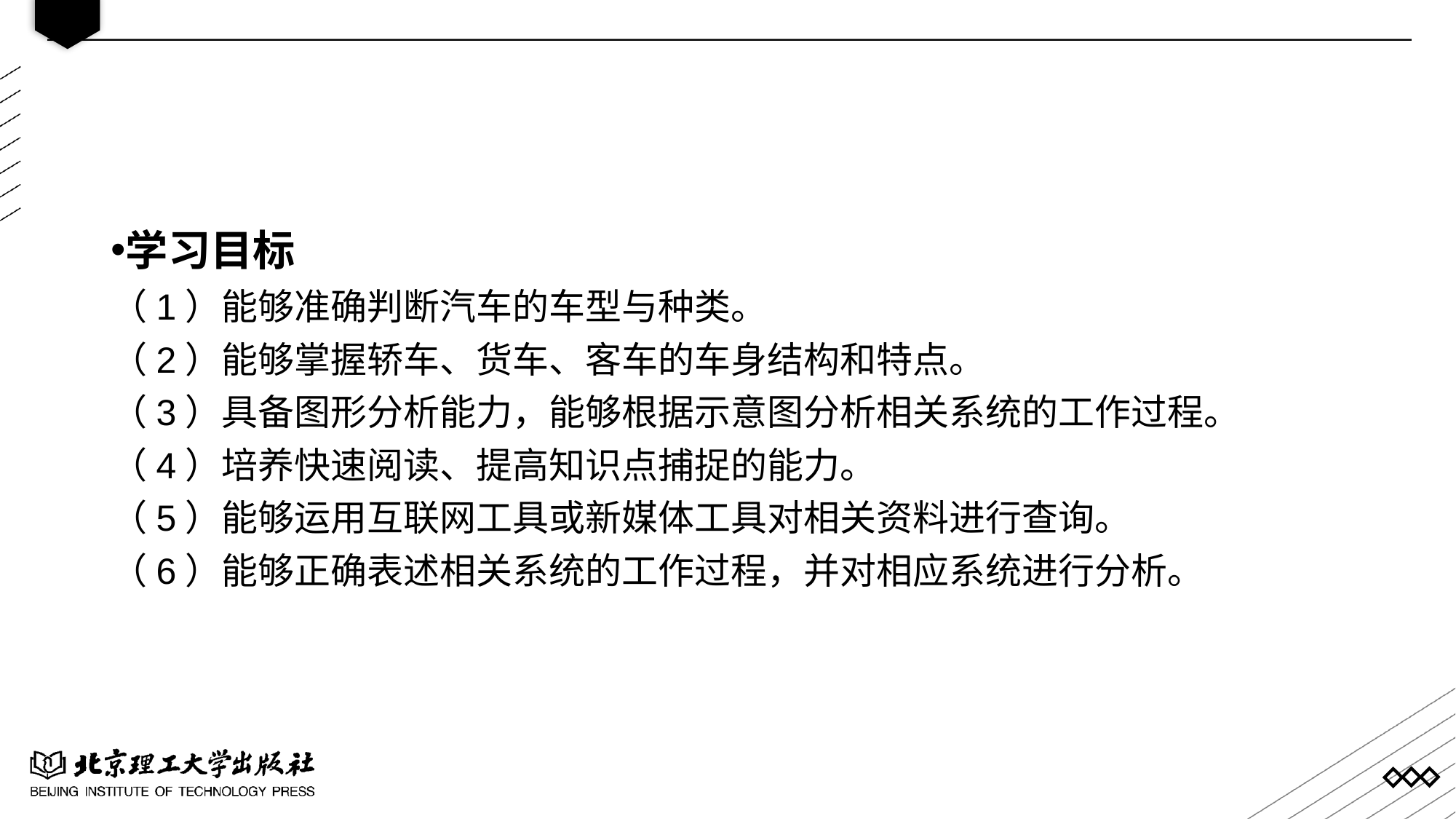

学习目标
（1）能够准确判断汽车的车型与种类。
（2）能够掌握轿车、货车、客车的车身结构和特点。
（3）具备图形分析能力，能够根据示意图分析相关系统的工作过程。
（4）培养快速阅读、提高知识点捕捉的能力。
（5）能够运用互联网工具或新媒体工具对相关资料进行查询。
（6）能够正确表述相关系统的工作过程，并对相应系统进行分析。